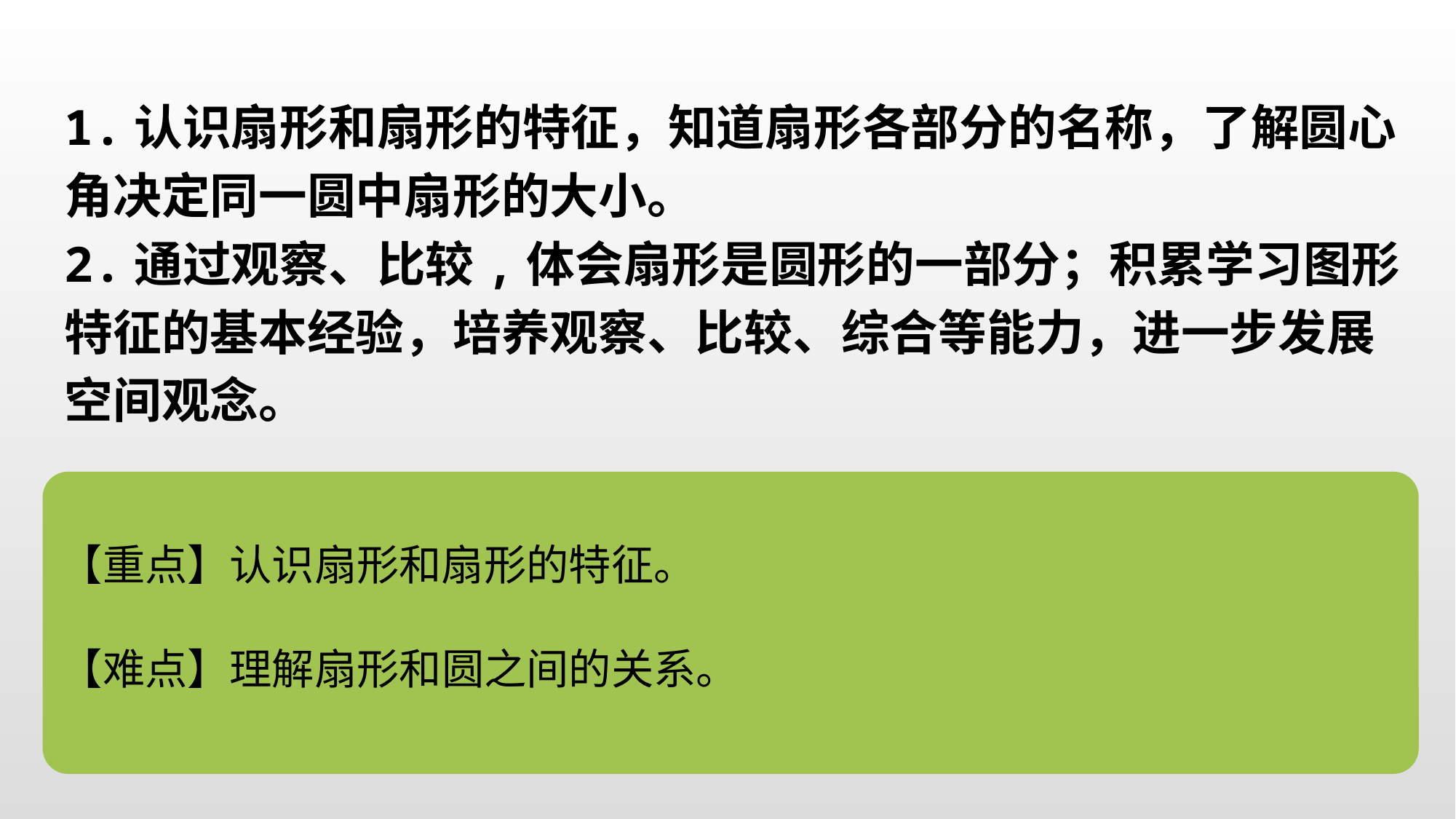

1.认识扇形和扇形的特征，知道扇形各部分的名称，了解圆心角决定同一圆中扇形的大小。
2.通过观察、比较,体会扇形是圆形的一部分；积累学习图形特征的基本经验，培养观察、比较、综合等能力，进一步发展空间观念。

【重点】认识扇形和扇形的特征。
【难点】理解扇形和圆之间的关系。